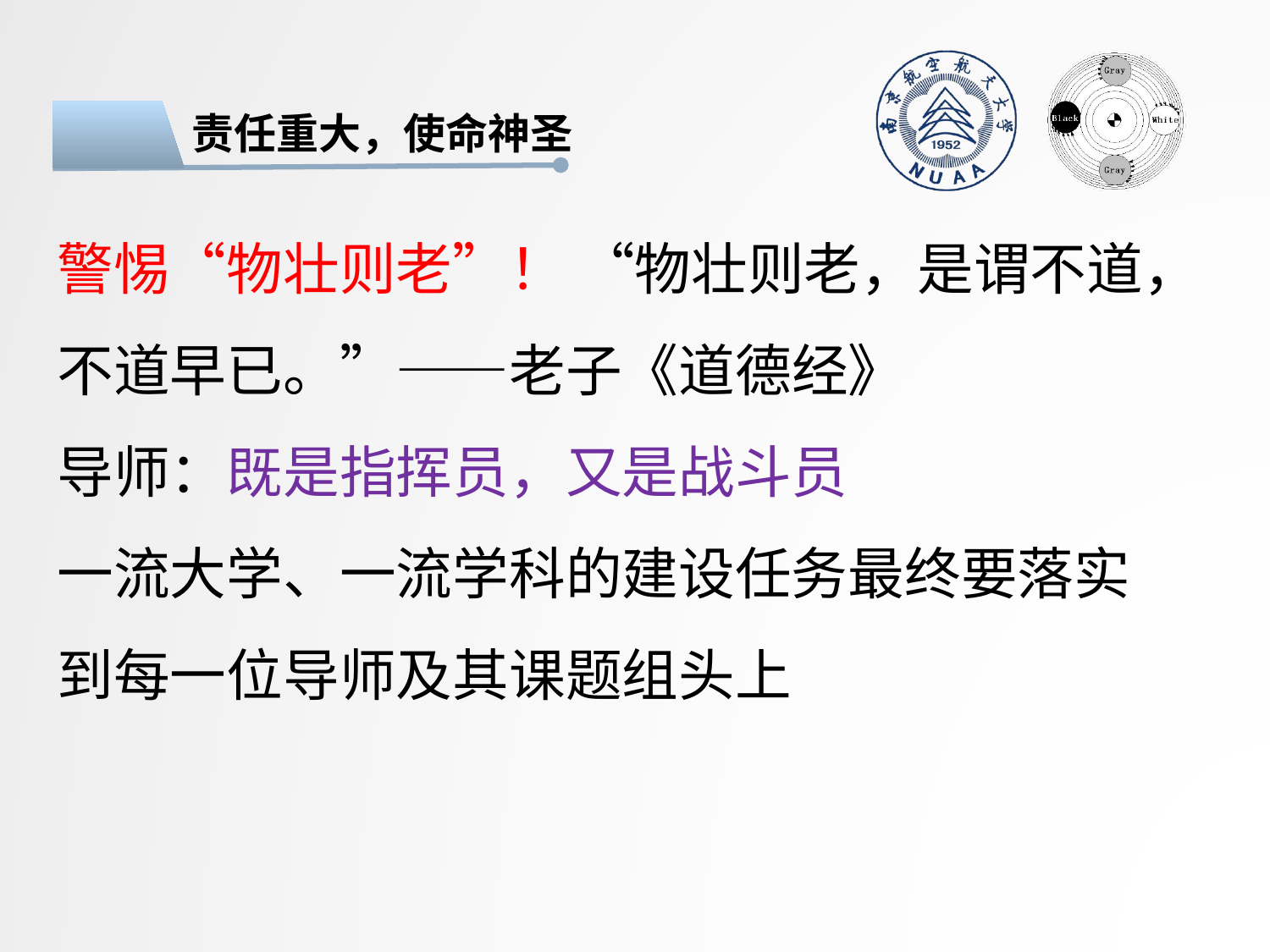

责任重大，使命神圣
警惕“物壮则老”！ “物壮则老，是谓不道，不道早已。”——老子《道德经》
导师：既是指挥员，又是战斗员
一流大学、一流学科的建设任务最终要落实到每一位导师及其课题组头上